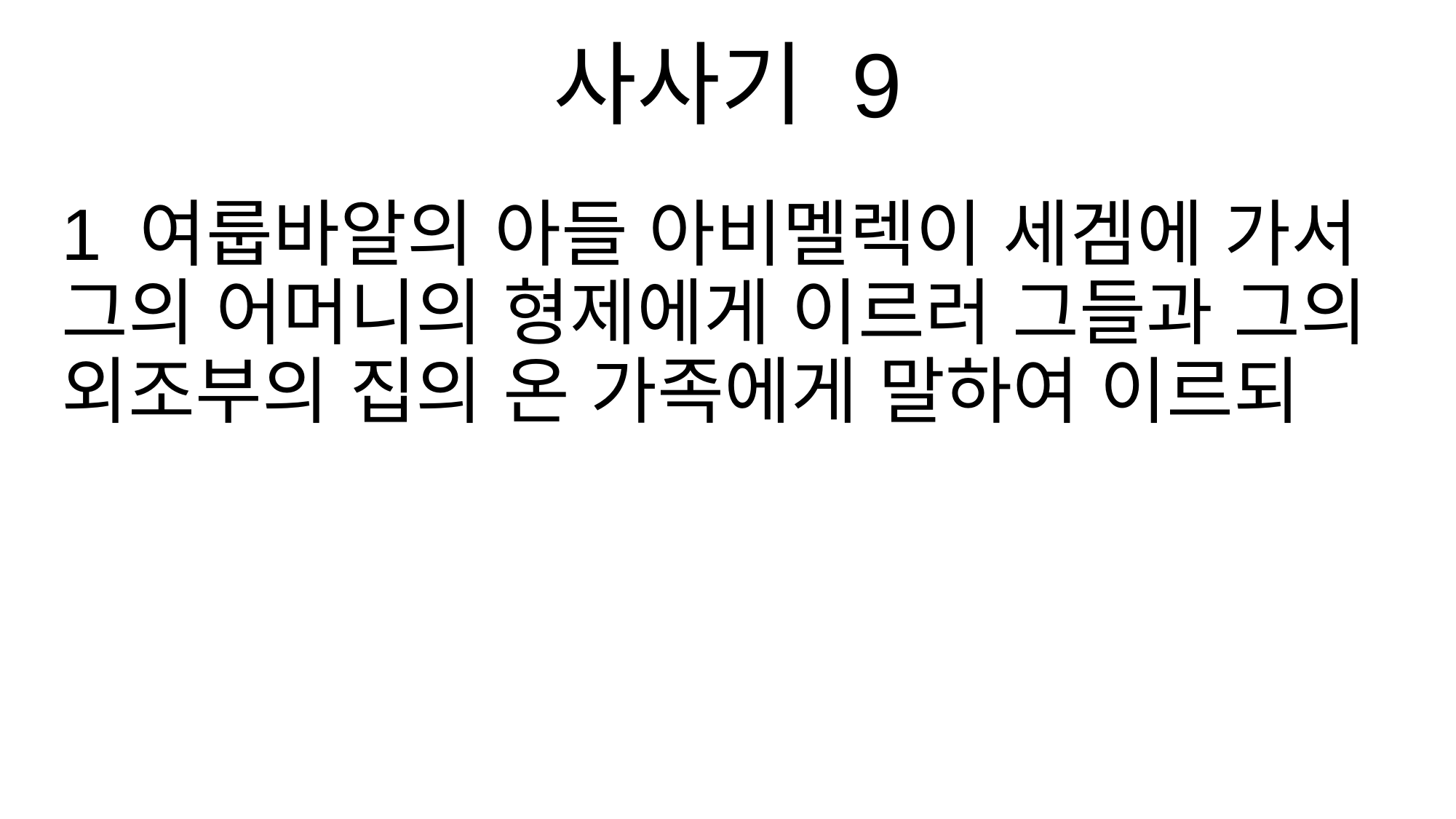

사사기 9
1 여룹바알의 아들 아비멜렉이 세겜에 가서 그의 어머니의 형제에게 이르러 그들과 그의 외조부의 집의 온 가족에게 말하여 이르되